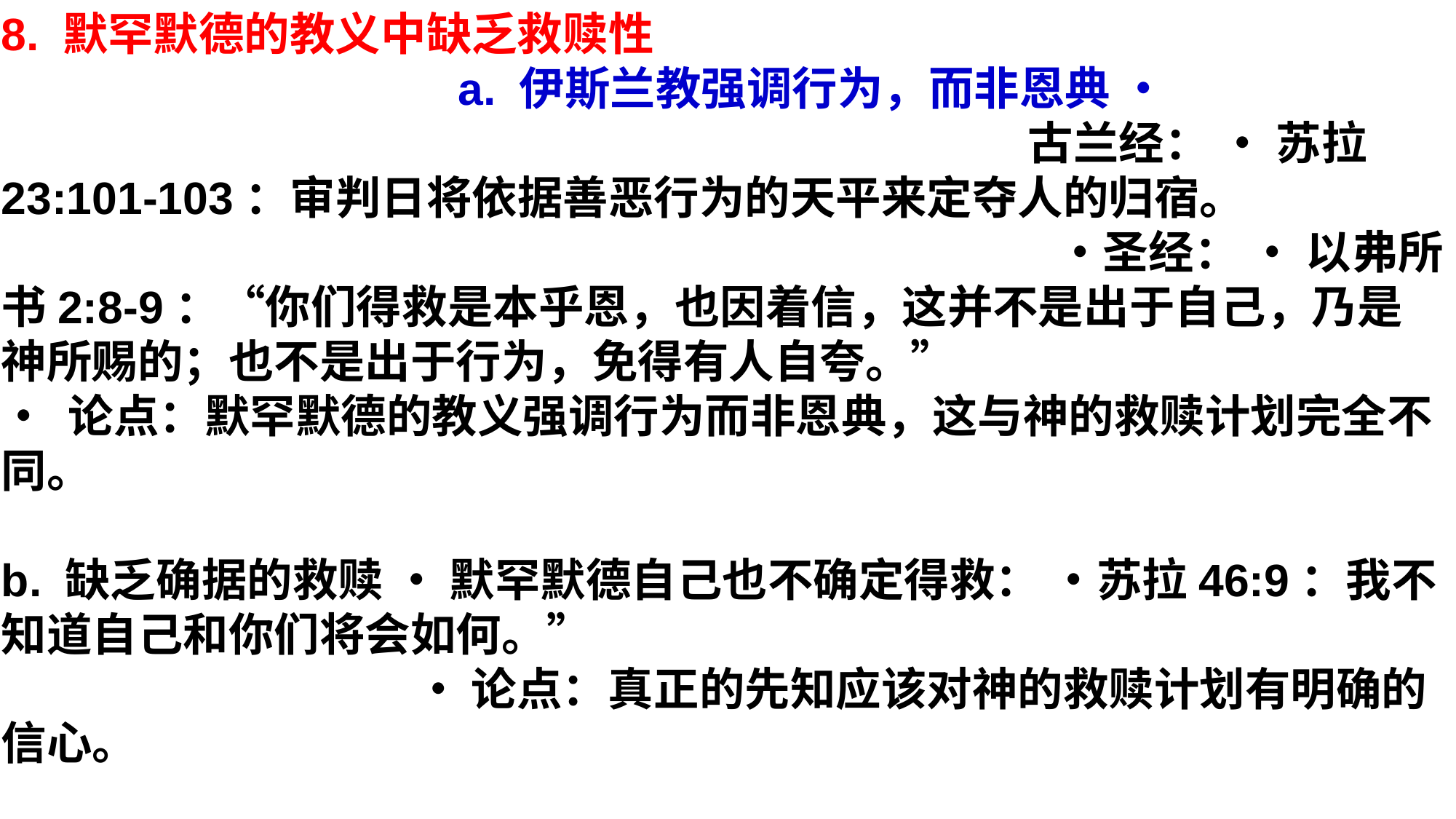

8. 默罕默德的教义中缺乏救赎性                                                                                                                        a. 伊斯兰教强调行为，而非恩典 •                                                                                                                              古兰经： • 苏拉23:101-103：审判日将依据善恶行为的天平来定夺人的归宿。                                                                                                                          •圣经： • 以弗所书2:8-9：“你们得救是本乎恩，也因着信，这并不是出于自己，乃是神所赐的；也不是出于行为，免得有人自夸。”
• 论点：默罕默德的教义强调行为而非恩典，这与神的救赎计划完全不同。

b. 缺乏确据的救赎 • 默罕默德自己也不确定得救： •苏拉46:9：我不知道自己和你们将会如何。”                                                                                                                           • 论点：真正的先知应该对神的救赎计划有明确的信心。